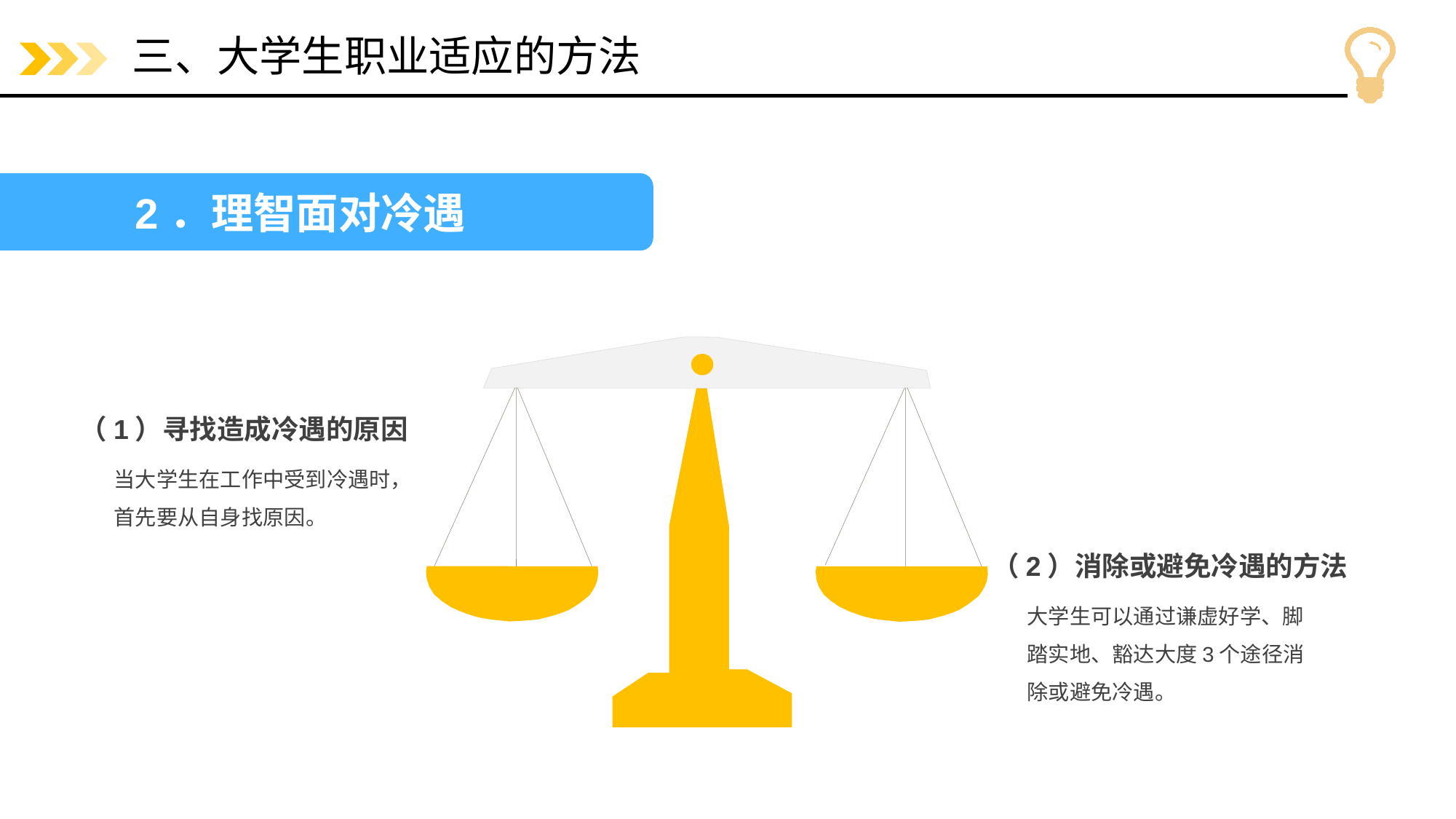

7
# 三、大学生职业适应的方法
2．理智面对冷遇

（1）寻找造成冷遇的原因
当大学生在工作中受到冷遇时，首先要从自身找原因。
（2）消除或避免冷遇的方法
大学生可以通过谦虚好学、脚踏实地、豁达大度3个途径消除或避免冷遇。